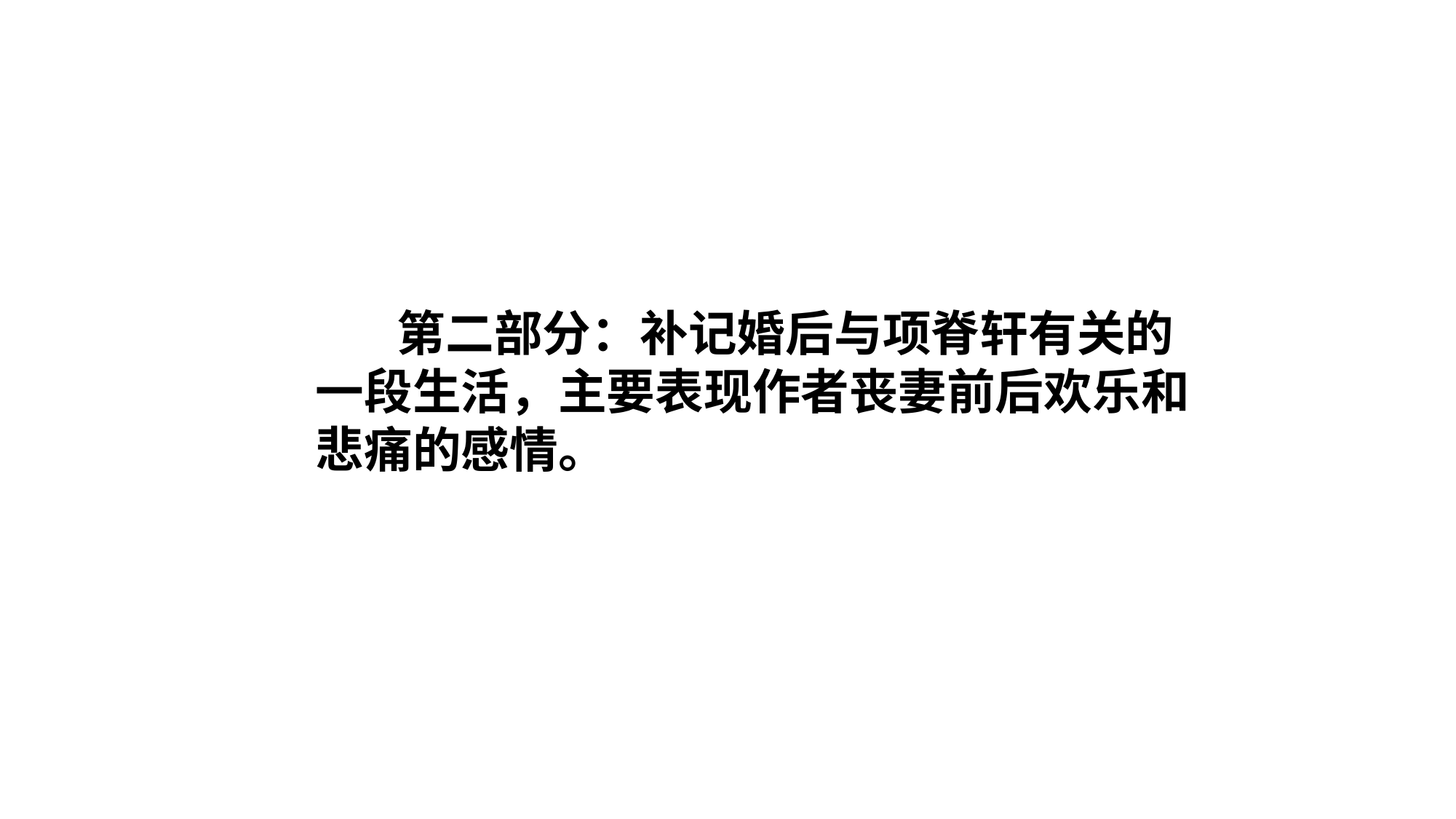

第二部分：补记婚后与项脊轩有关的一段生活，主要表现作者丧妻前后欢乐和悲痛的感情。